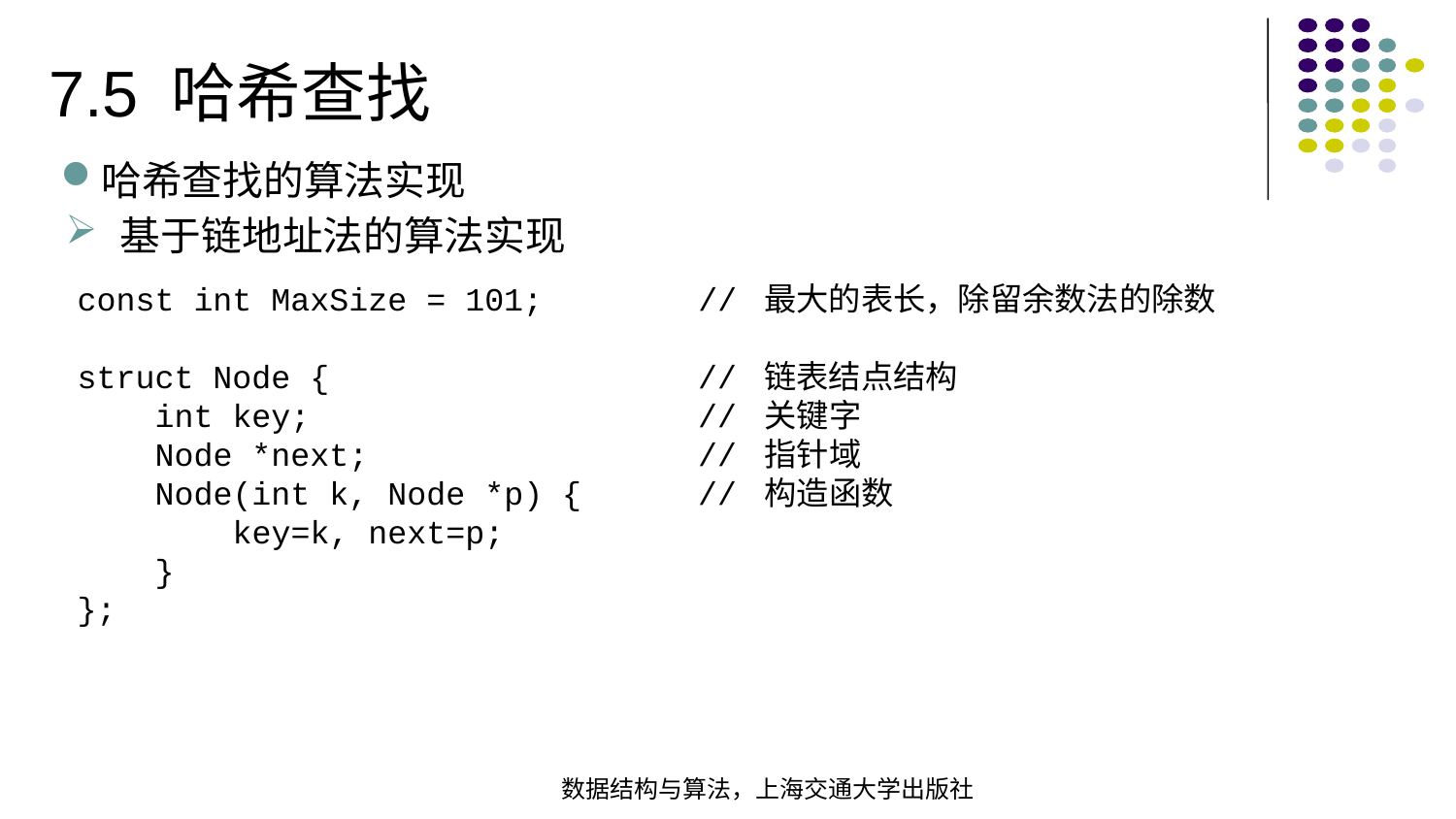

7.5 哈希查找
哈希查找的算法实现
基于链地址法的算法实现
const int MaxSize = 101;        // 最大的表长，除留余数法的除数 struct Node {                   // 链表结点结构    int key;                    // 关键字    Node *next;                 // 指针域     Node(int k, Node *p) {      // 构造函数        key=k, next=p;    }};